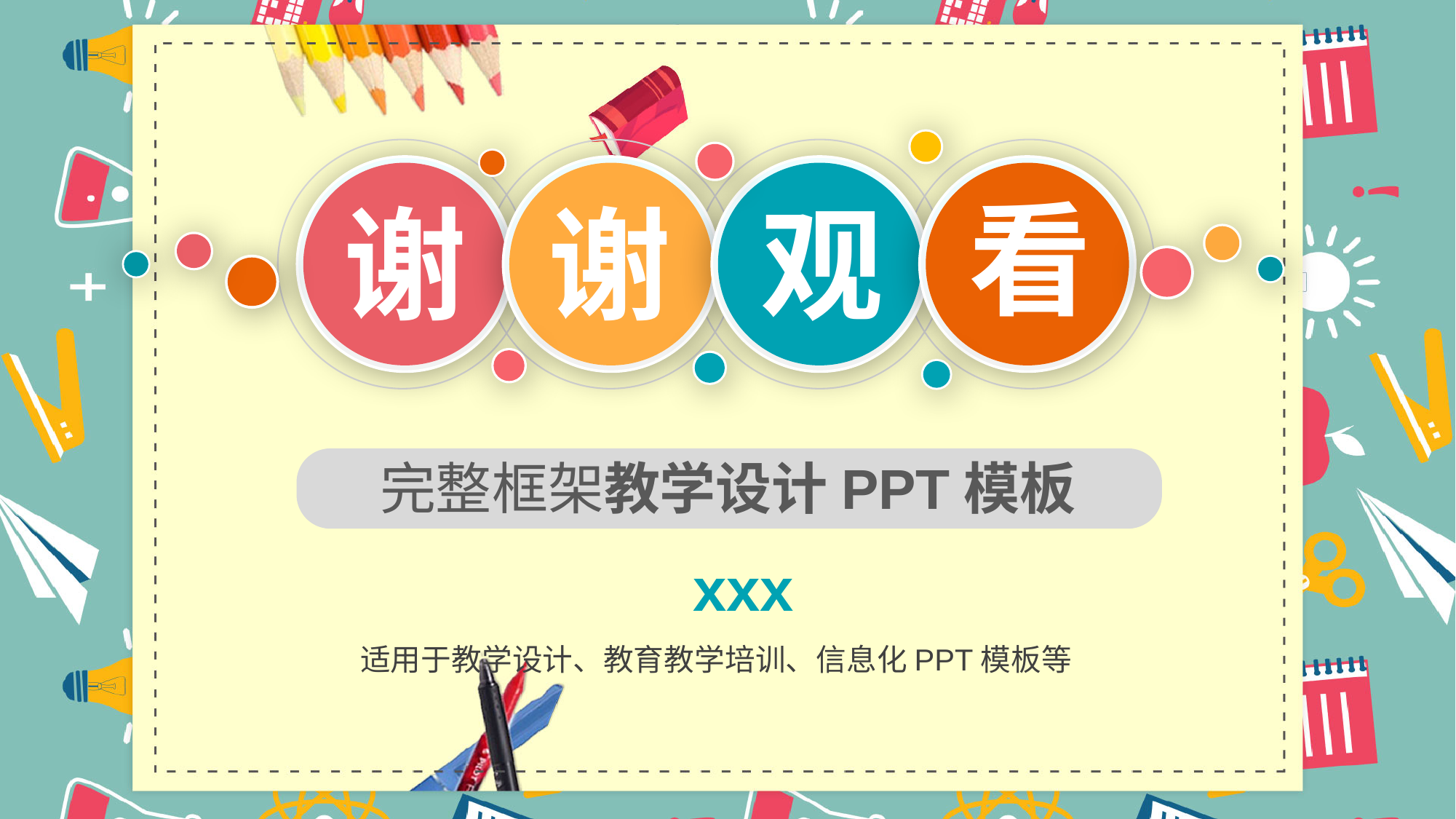

看
谢
谢
观

完整框架教学设计PPT模板

xxx
适用于教学设计、教育教学培训、信息化PPT模板等